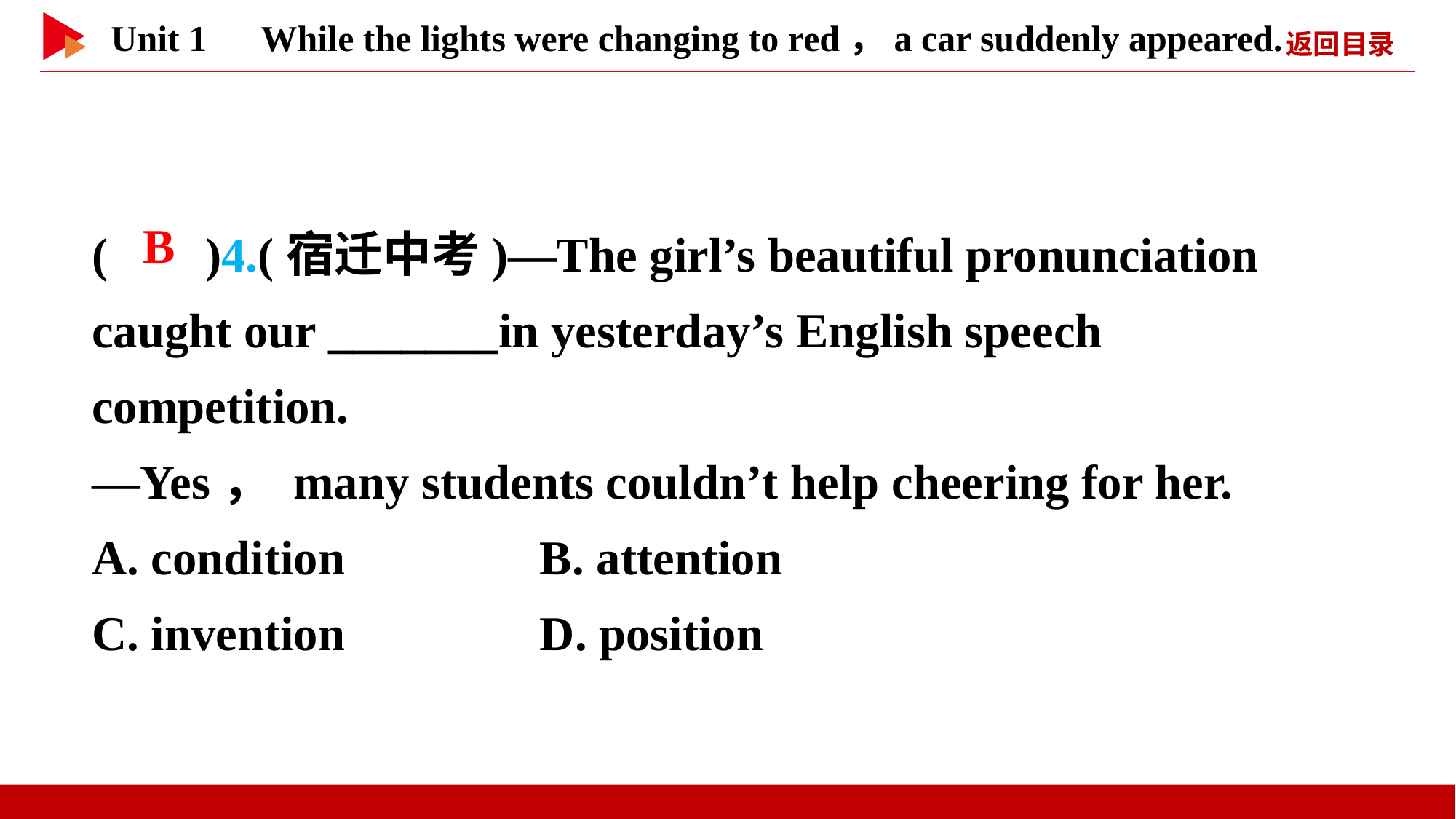

(        )4.(宿迁中考)—The girl’s beautiful pronunciation caught our _______in yesterday’s English speech competition.
—Yes， many students couldn’t help cheering for her.
A. condition                B. attention
C. invention                D. position
   B